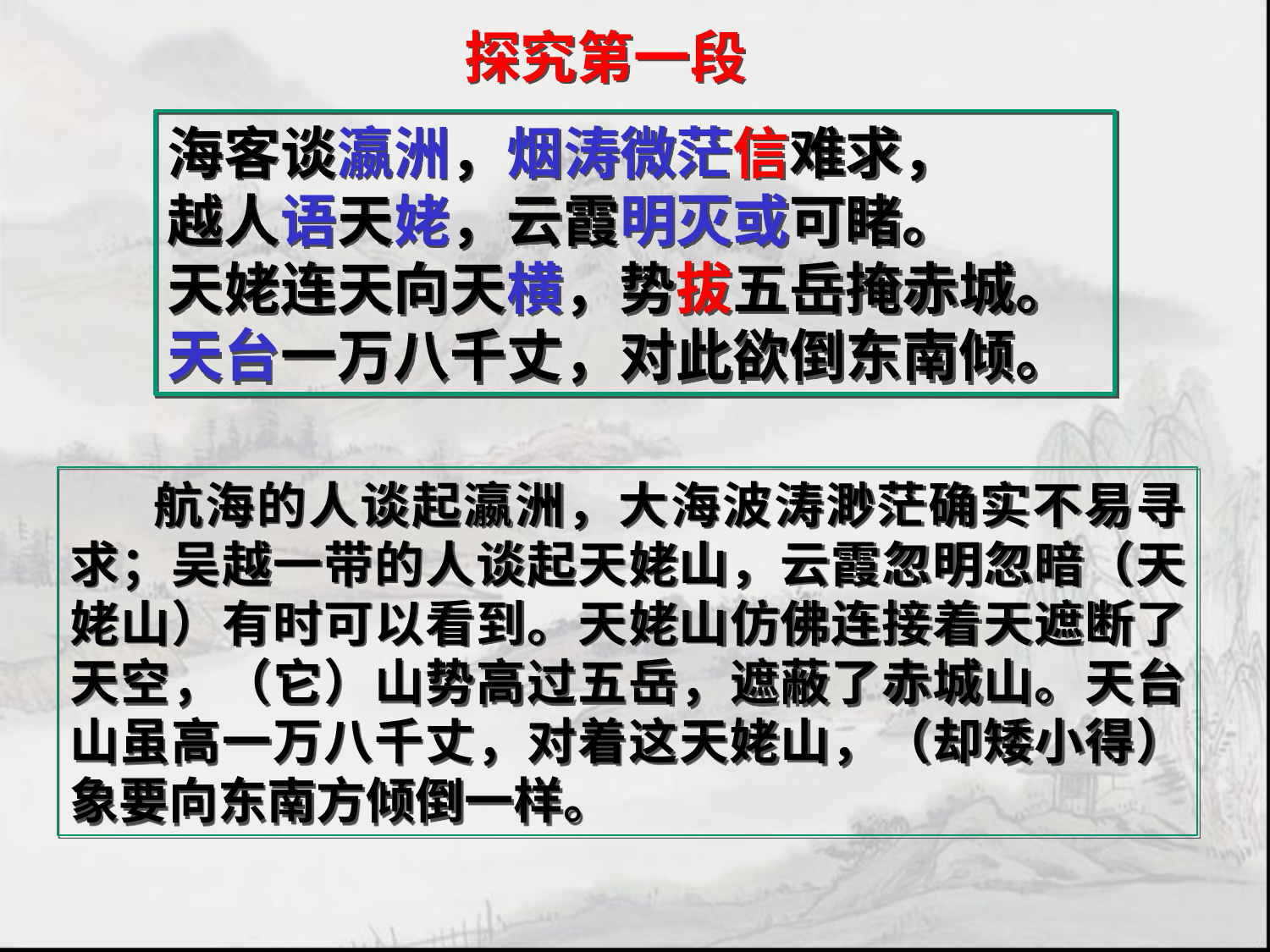

探究第一段
海客谈瀛洲，烟涛微茫信难求，
越人语天姥，云霞明灭或可睹。
天姥连天向天横，势拔五岳掩赤城。
天台一万八千丈，对此欲倒东南倾。
      航海的人谈起瀛洲，大海波涛渺茫确实不易寻求；吴越一带的人谈起天姥山，云霞忽明忽暗（天姥山）有时可以看到。天姥山仿佛连接着天遮断了天空，（它）山势高过五岳，遮蔽了赤城山。天台山虽高一万八千丈，对着这天姥山，（却矮小得）象要向东南方倾倒一样。